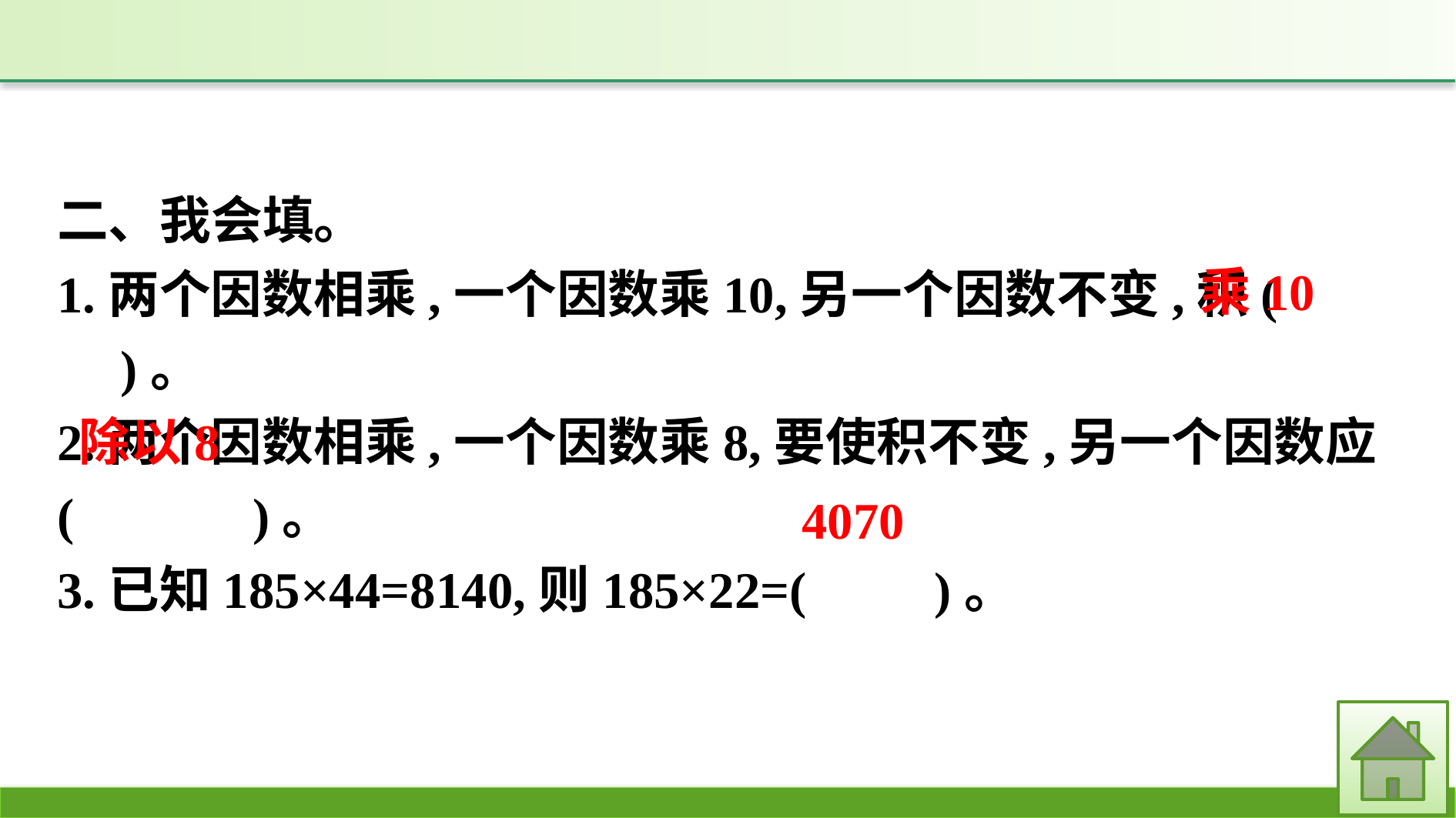

二、我会填。
1.两个因数相乘,一个因数乘10,另一个因数不变,积(　　　)。
2.两个因数相乘,一个因数乘8,要使积不变,另一个因数应(　　　)。
3.已知185×44=8140,则185×22=(　　)。
乘10
除以8
4070